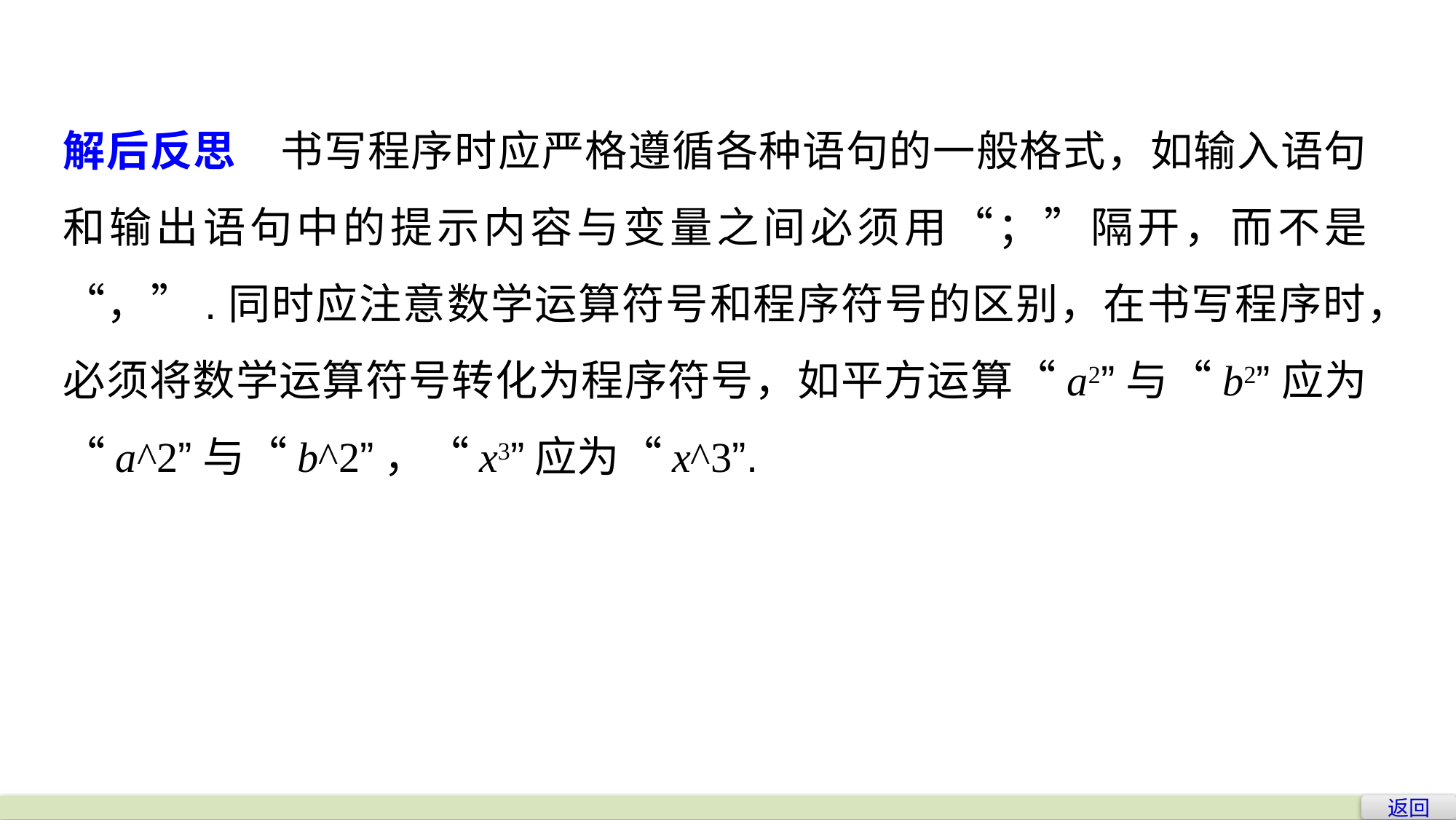

解后反思　书写程序时应严格遵循各种语句的一般格式，如输入语句和输出语句中的提示内容与变量之间必须用“；”隔开，而不是“，”.同时应注意数学运算符号和程序符号的区别，在书写程序时，必须将数学运算符号转化为程序符号，如平方运算“a2”与“b2”应为“a^2”与“b^2”，“x3”应为“x^3”.
返回